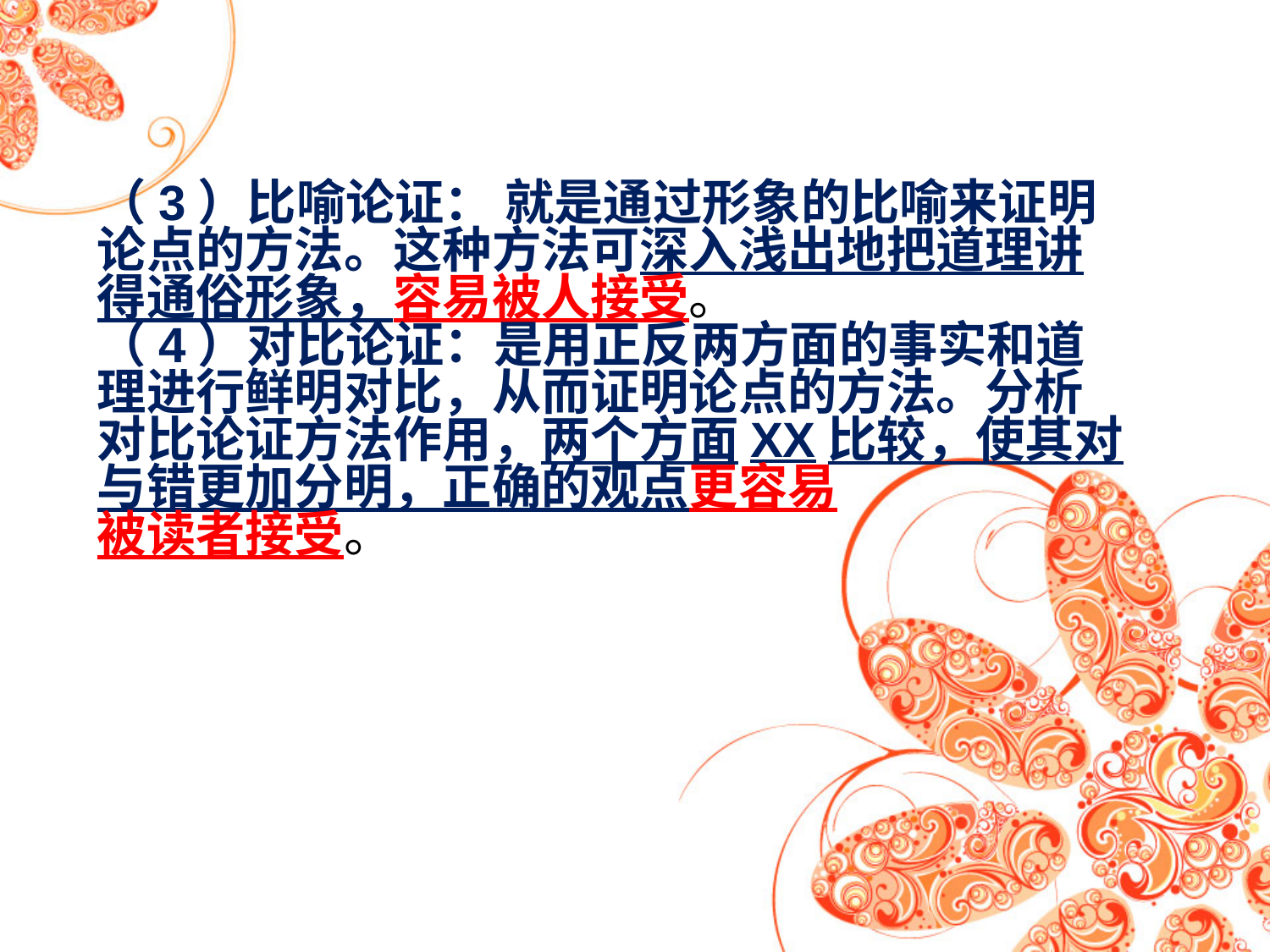

（3）比喻论证： 就是通过形象的比喻来证明论点的方法。这种方法可深入浅出地把道理讲得通俗形象，容易被人接受。
（4）对比论证：是用正反两方面的事实和道理进行鲜明对比，从而证明论点的方法。分析对比论证方法作用，两个方面XX比较，使其对与错更加分明，正确的观点更容易
被读者接受。